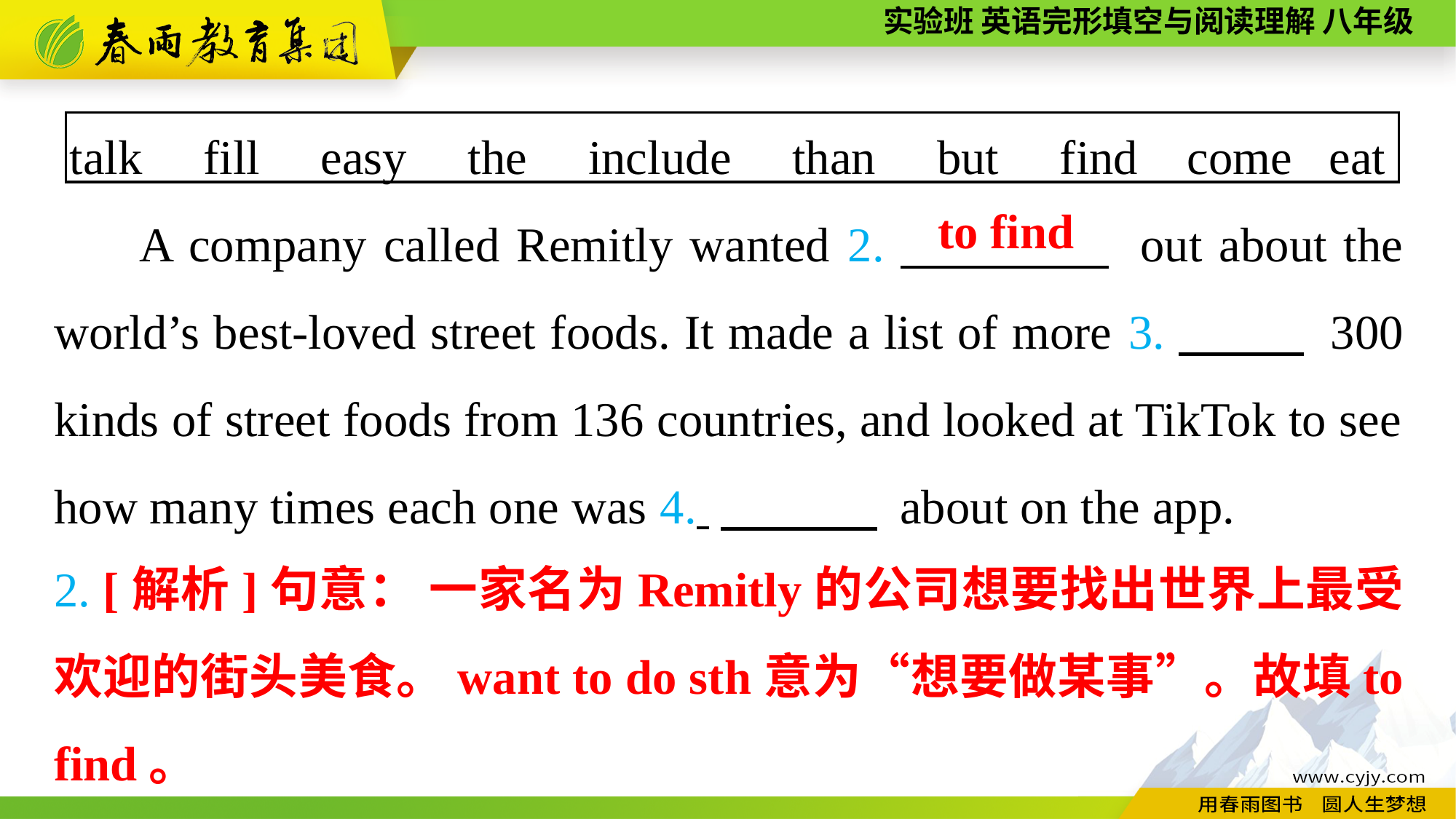

talk     fill     easy     the     include     than     but     find    come   eat
A company called Remitly wanted 2.　　　　 out about the world’s best-loved street foods. It made a list of more 3.　　   300 kinds of street foods from 136 countries, and looked at TikTok to see how many times each one was 4. 　　，  about on the app.

to find
2. [解析]句意： 一家名为Remitly的公司想要找出世界上最受欢迎的街头美食。want to do sth意为“想要做某事”。故填to find。